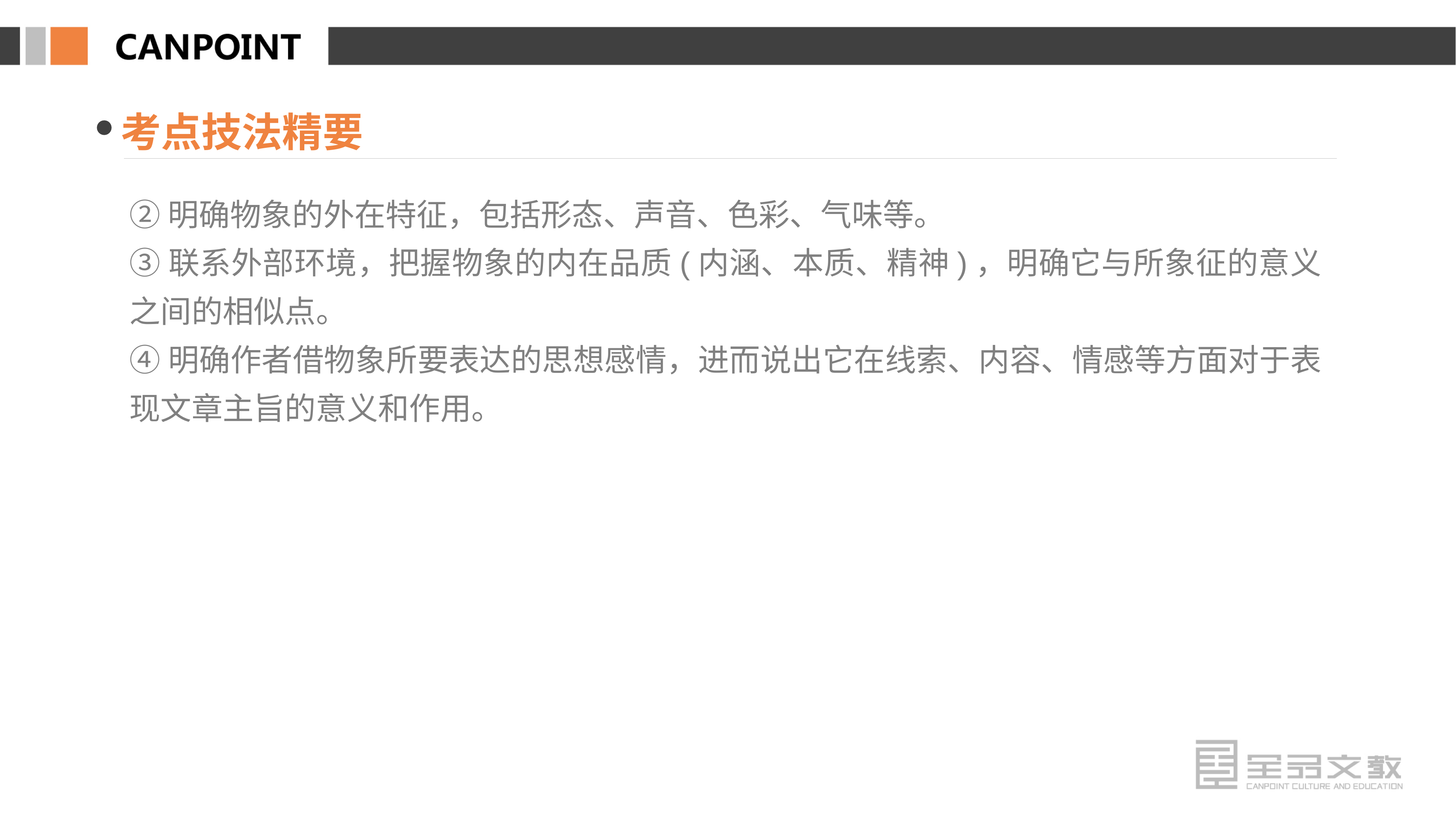

考点技法精要

②明确物象的外在特征，包括形态、声音、色彩、气味等。
③联系外部环境，把握物象的内在品质(内涵、本质、精神)，明确它与所象征的意义之间的相似点。
④明确作者借物象所要表达的思想感情，进而说出它在线索、内容、情感等方面对于表现文章主旨的意义和作用。